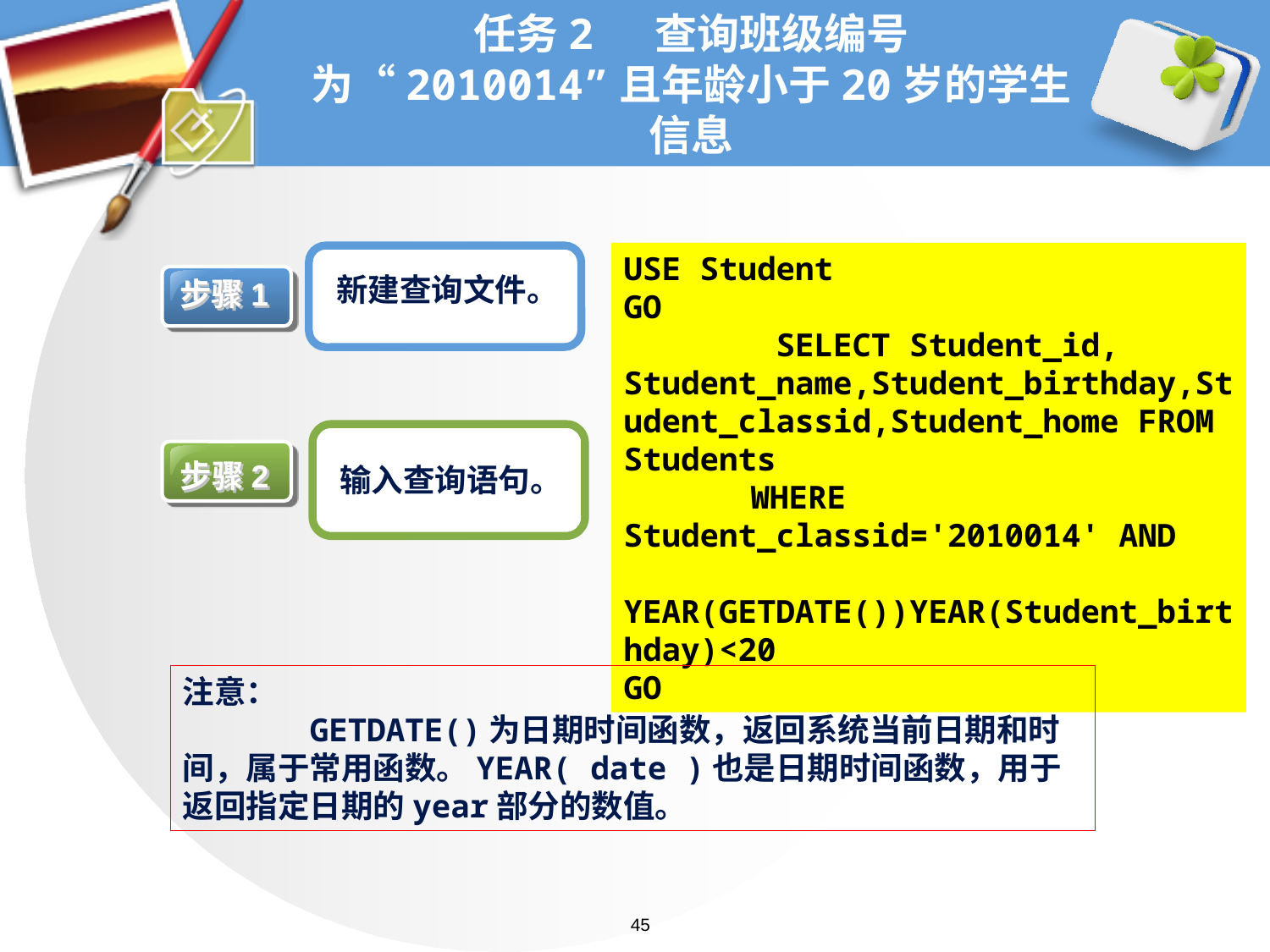

# 任务2  查询班级编号为“2010014”且年龄小于20岁的学生信息
USE Student
GO
        SELECT Student_id, Student_name,Student_birthday,Student_classid,Student_home FROM Students
	WHERE Student_classid='2010014' AND
	YEAR(GETDATE())YEAR(Student_birthday)<20
GO

新建查询文件。

步骤1

步骤2
输入查询语句。
注意：
	GETDATE()为日期时间函数，返回系统当前日期和时间，属于常用函数。YEAR( date )也是日期时间函数，用于返回指定日期的year部分的数值。
45